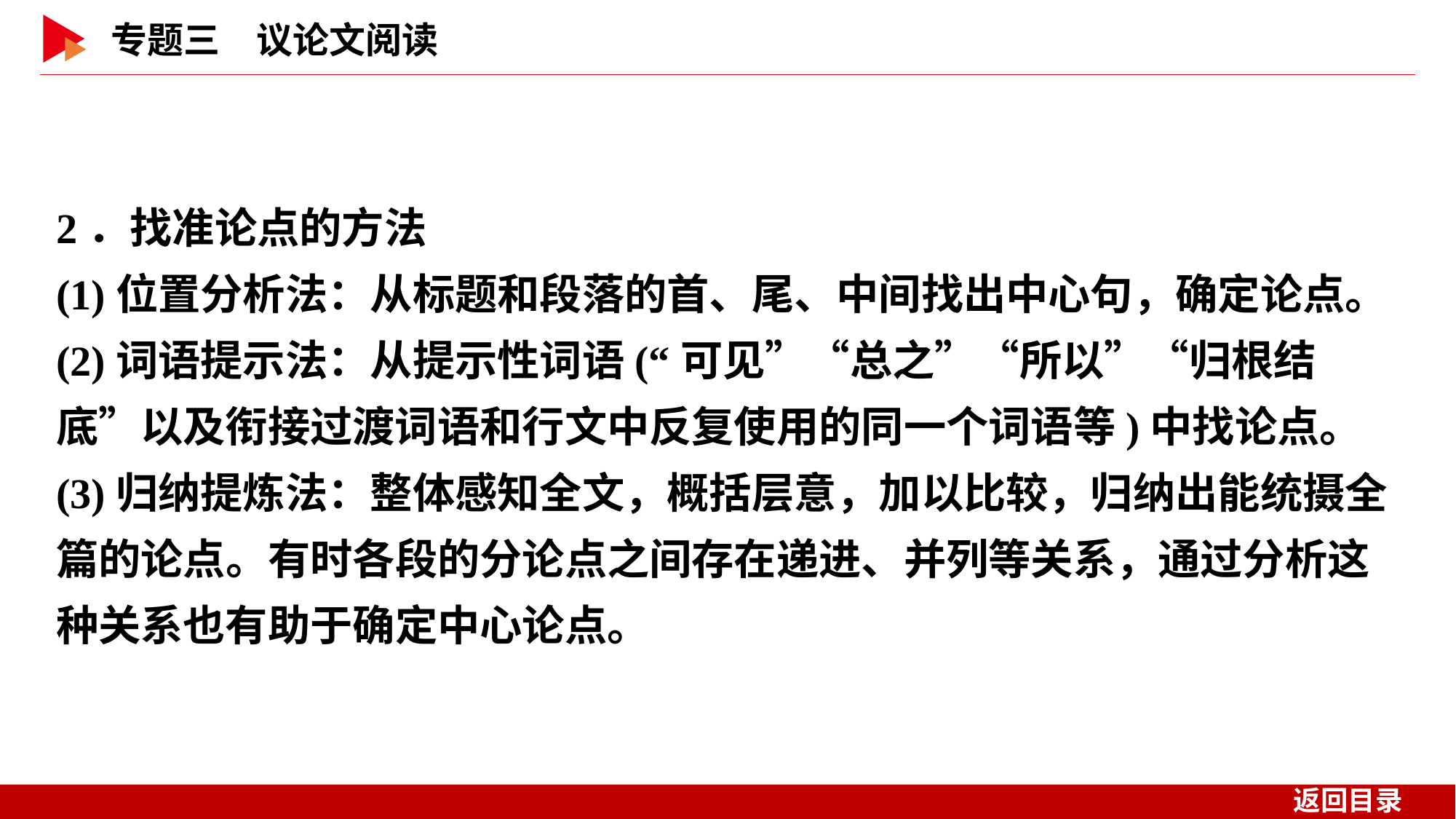

2．找准论点的方法
(1)位置分析法：从标题和段落的首、尾、中间找出中心句，确定论点。
(2)词语提示法：从提示性词语(“可见”“总之”“所以”“归根结底”以及衔接过渡词语和行文中反复使用的同一个词语等)中找论点。
(3)归纳提炼法：整体感知全文，概括层意，加以比较，归纳出能统摄全篇的论点。有时各段的分论点之间存在递进、并列等关系，通过分析这种关系也有助于确定中心论点。